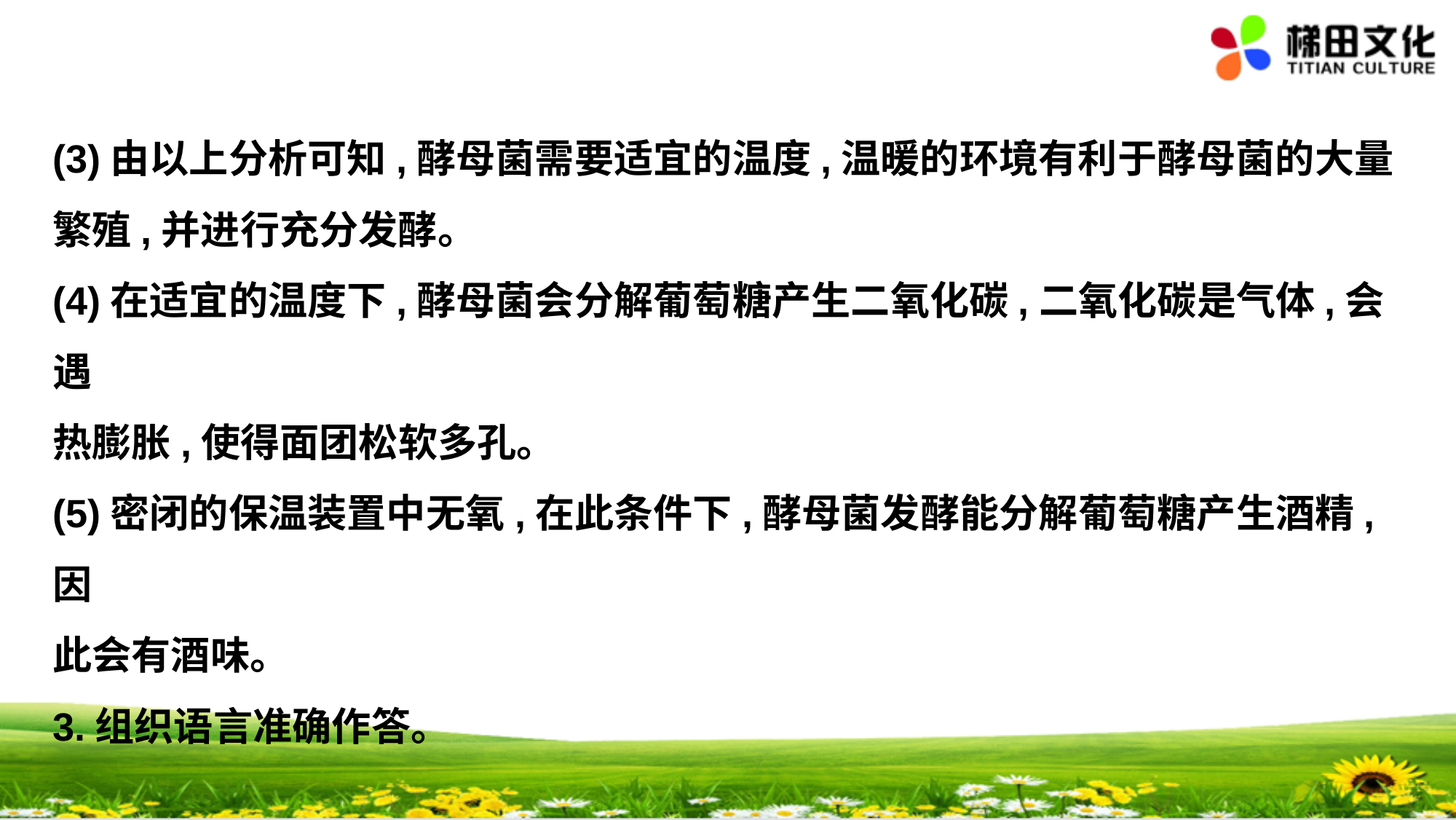

(3)由以上分析可知,酵母菌需要适宜的温度,温暖的环境有利于酵母菌的大量繁殖,并进行充分发酵。
(4)在适宜的温度下,酵母菌会分解葡萄糖产生二氧化碳,二氧化碳是气体,会遇
热膨胀,使得面团松软多孔。
(5)密闭的保温装置中无氧,在此条件下,酵母菌发酵能分解葡萄糖产生酒精,因
此会有酒味。
3.组织语言准确作答。